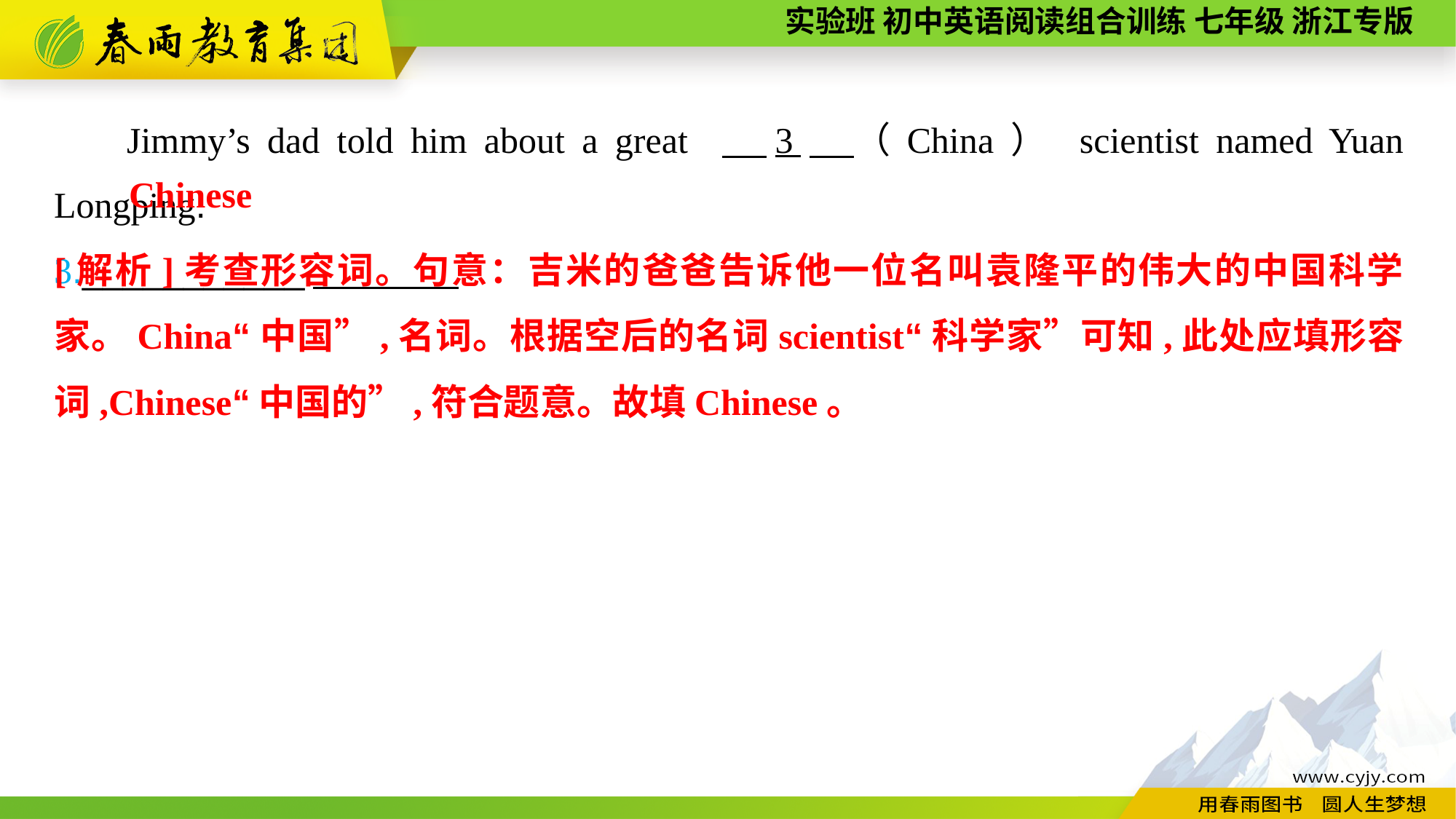

Jimmy’s dad told him about a great 　3　（China） scientist named Yuan Longping.
3.___________
Chinese
[解析]考查形容词。句意：吉米的爸爸告诉他一位名叫袁隆平的伟大的中国科学家。China“中国”,名词。根据空后的名词scientist“科学家”可知,此处应填形容词,Chinese“中国的”,符合题意。故填Chinese。